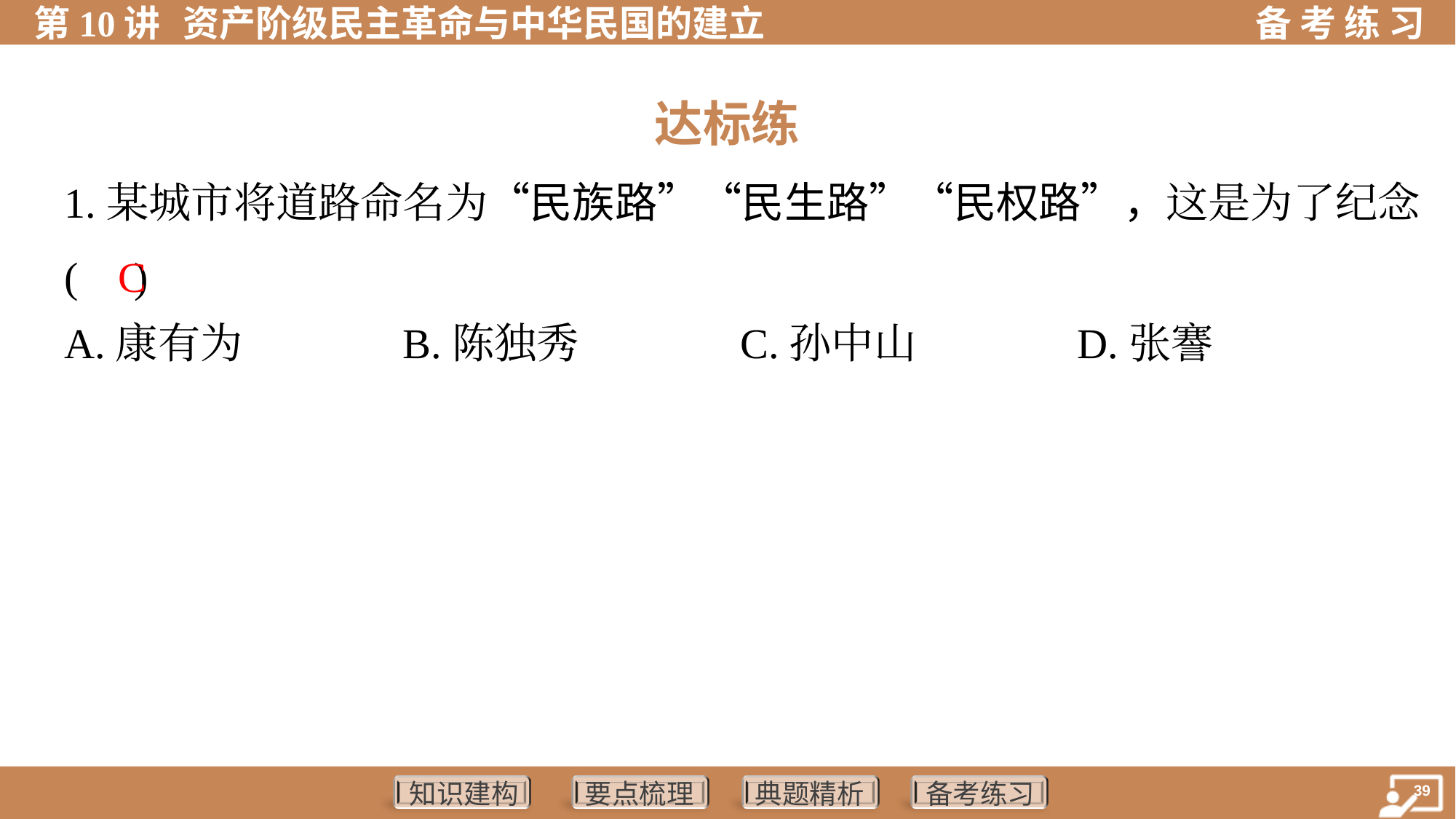

达标练
1.某城市将道路命名为“民族路”“民生路”“民权路”，这是为了纪念
(     )
   C
A.康有为	B.陈独秀	C.孙中山	D.张謇